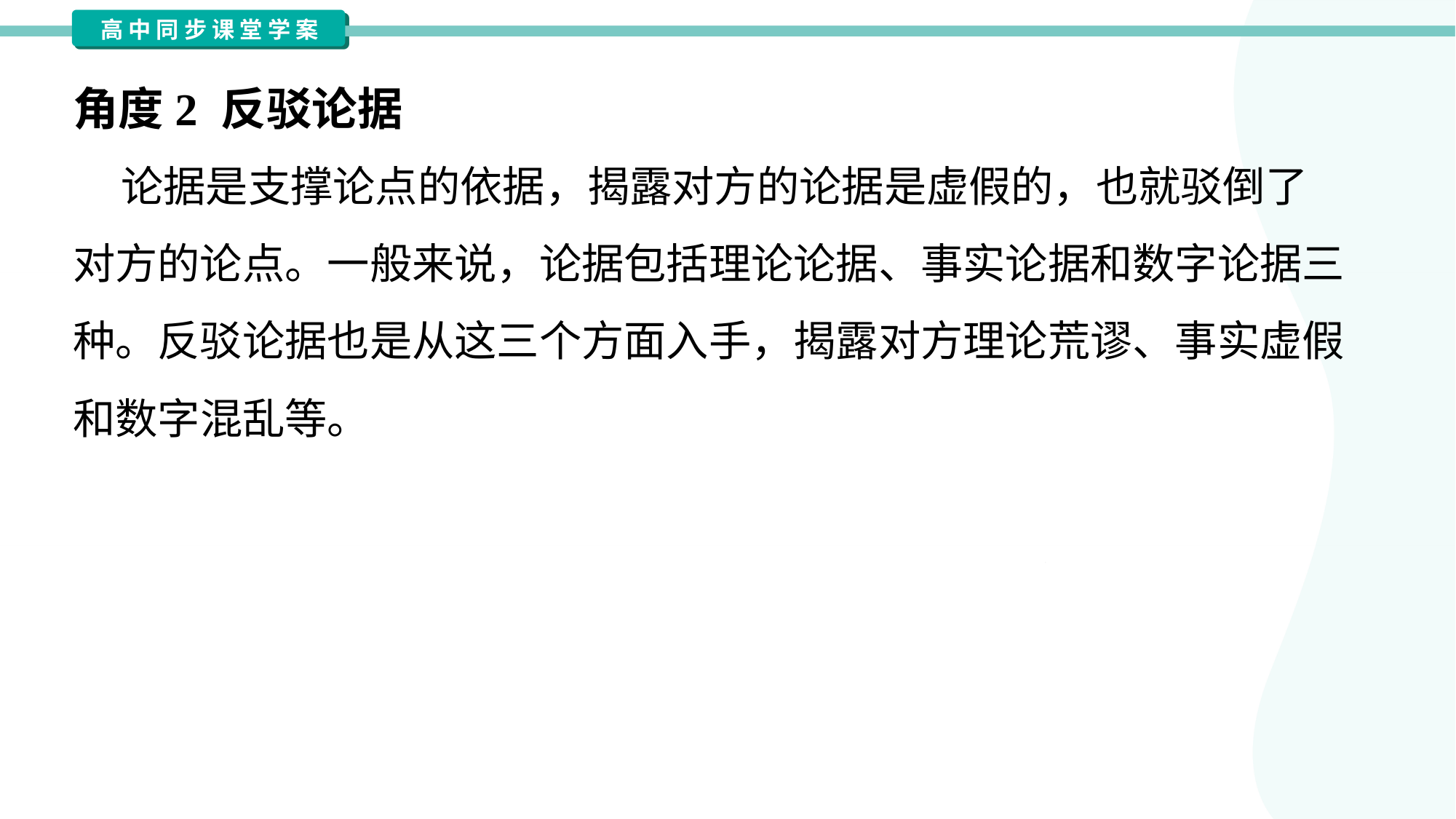

角度2 反驳论据
    论据是支撑论点的依据，揭露对方的论据是虚假的，也就驳倒了
对方的论点。一般来说，论据包括理论论据、事实论据和数字论据三
种。反驳论据也是从这三个方面入手，揭露对方理论荒谬、事实虚假
和数字混乱等。